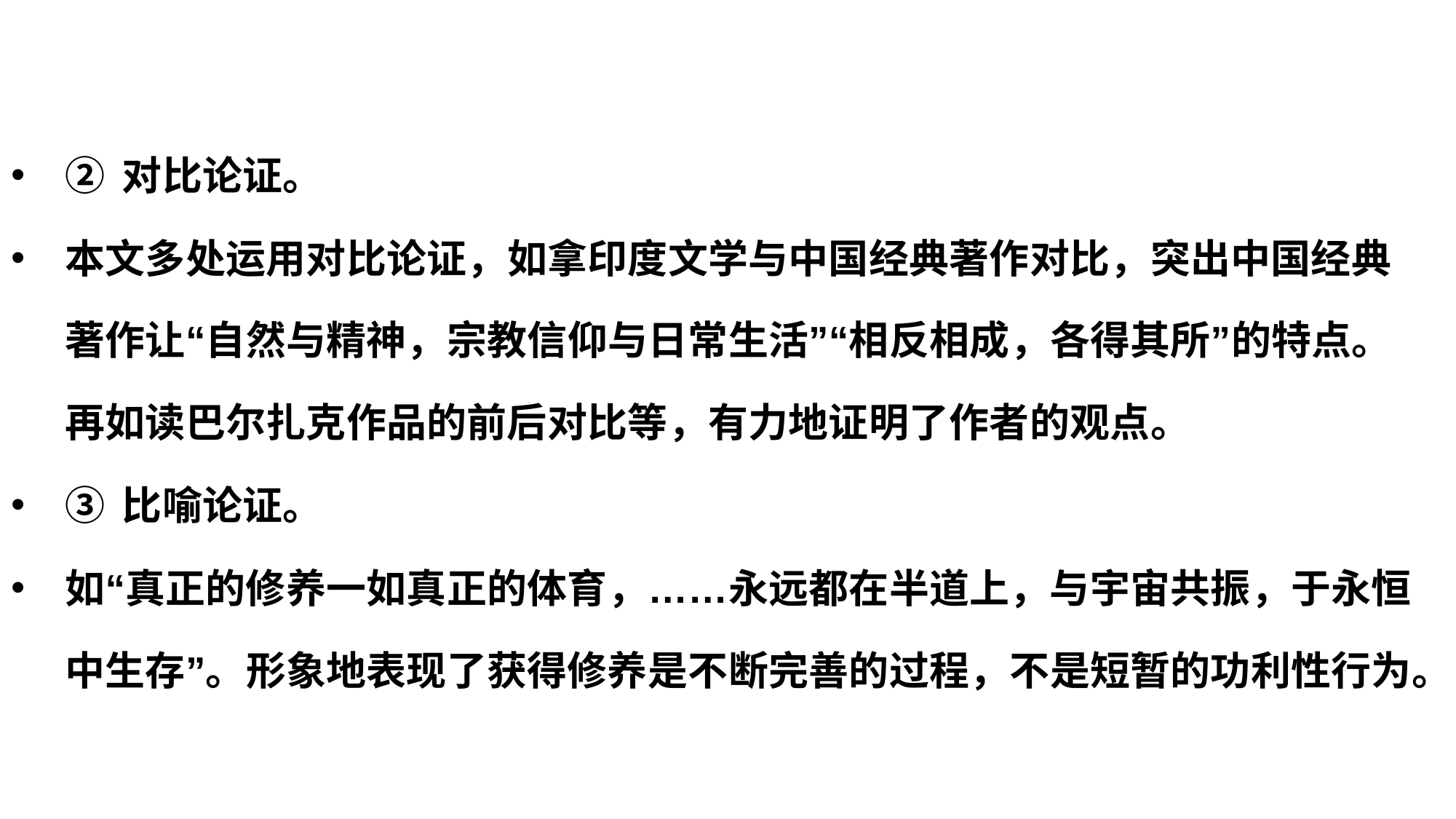

② 对比论证。
本文多处运用对比论证，如拿印度文学与中国经典著作对比，突出中国经典著作让“自然与精神，宗教信仰与日常生活”“相反相成，各得其所”的特点。再如读巴尔扎克作品的前后对比等，有力地证明了作者的观点。
③ 比喻论证。
如“真正的修养一如真正的体育，……永远都在半道上，与宇宙共振，于永恒中生存”。形象地表现了获得修养是不断完善的过程，不是短暂的功利性行为。